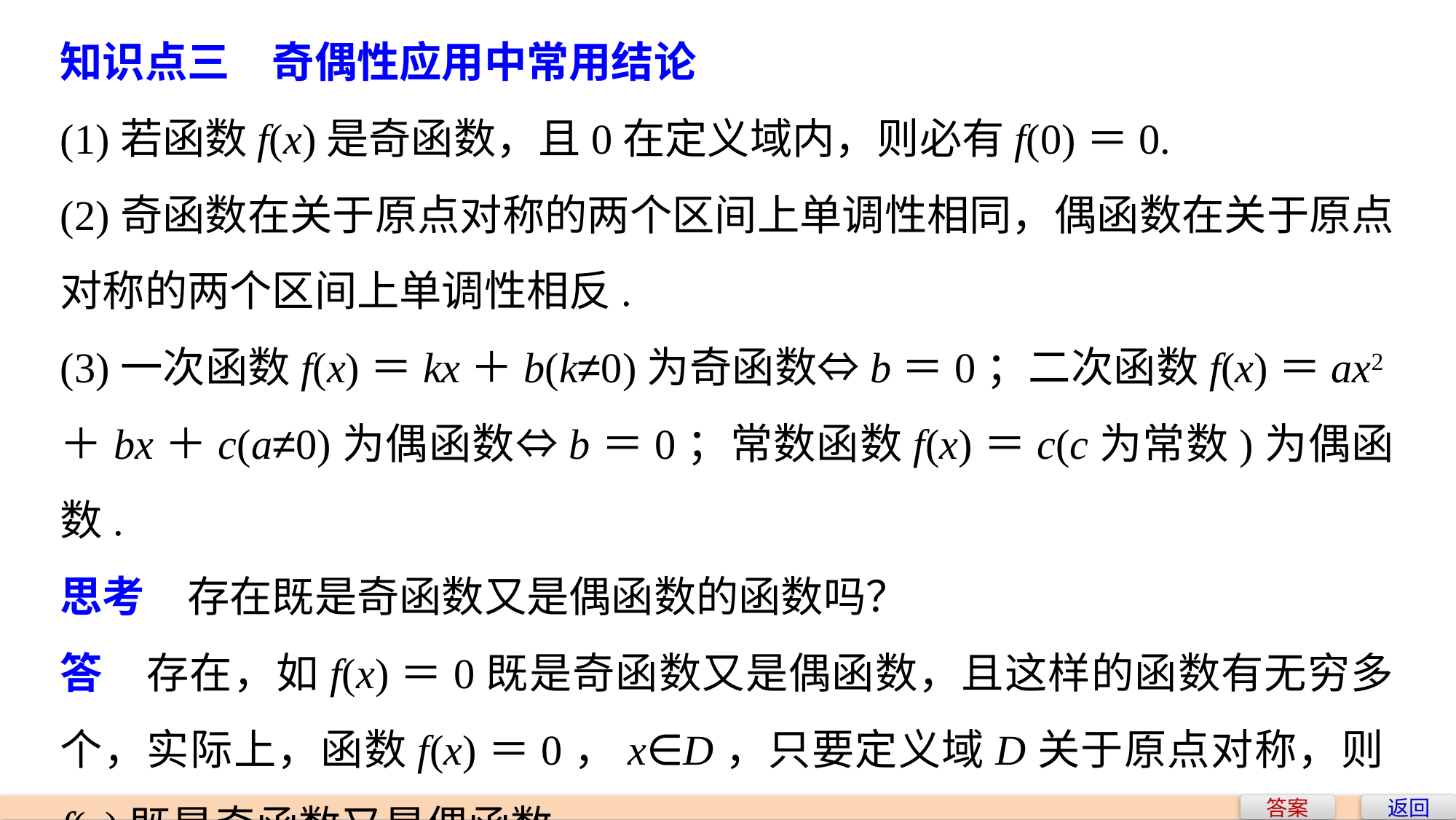

知识点三　奇偶性应用中常用结论
(1)若函数f(x)是奇函数，且0在定义域内，则必有f(0)＝0.
(2)奇函数在关于原点对称的两个区间上单调性相同，偶函数在关于原点对称的两个区间上单调性相反.
(3)一次函数f(x)＝kx＋b(k≠0)为奇函数⇔b＝0；二次函数f(x)＝ax2＋bx＋c(a≠0)为偶函数⇔b＝0；常数函数f(x)＝c(c为常数)为偶函数.
思考　存在既是奇函数又是偶函数的函数吗？
答　存在，如f(x)＝0既是奇函数又是偶函数，且这样的函数有无穷多个，实际上，函数f(x)＝0，x∈D，只要定义域D关于原点对称，则f(x)既是奇函数又是偶函数.
答案
返回